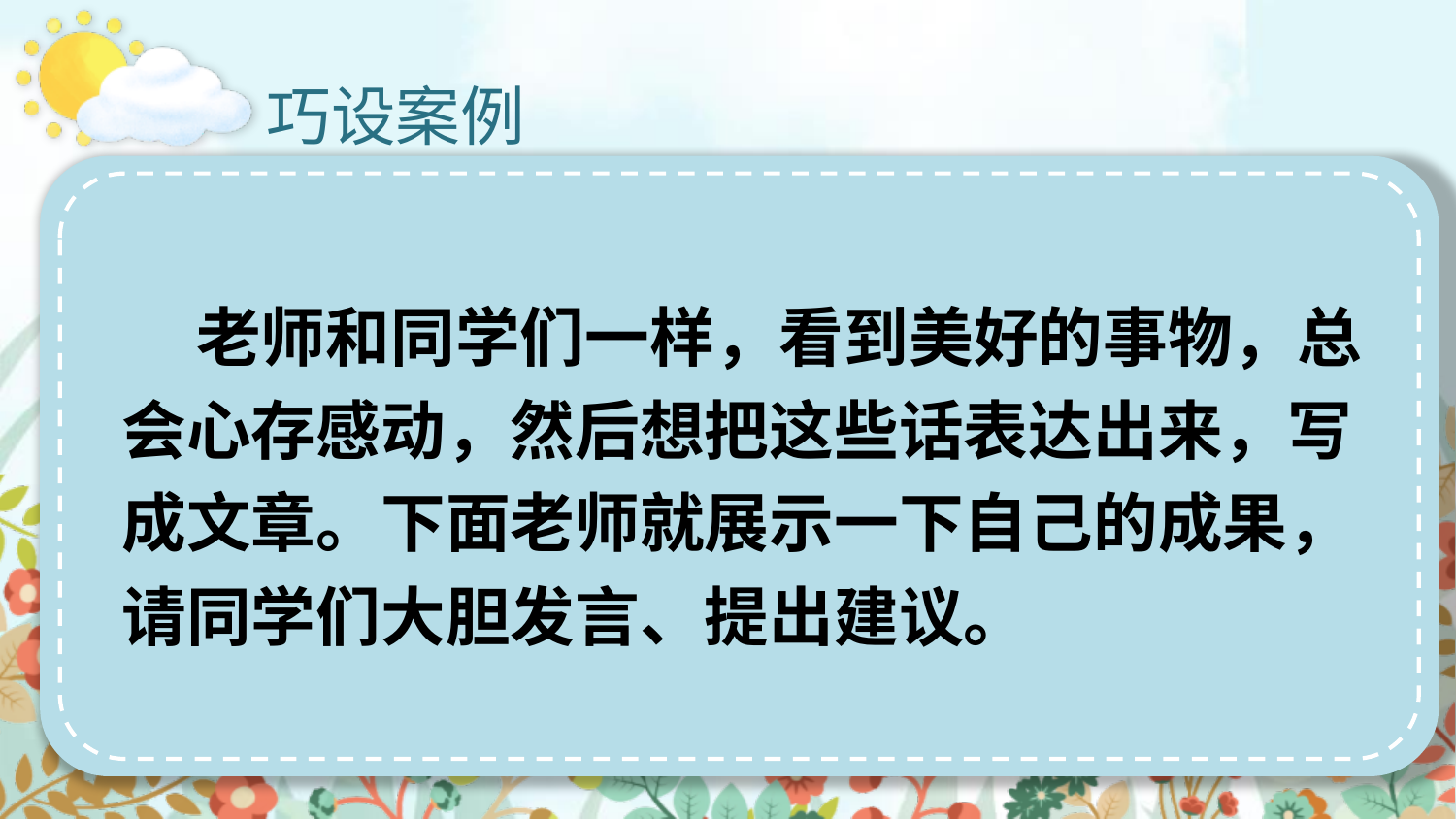

巧设案例
    老师和同学们一样，看到美好的事物，总会心存感动，然后想把这些话表达出来，写成文章。下面老师就展示一下自己的成果，请同学们大胆发言、提出建议。